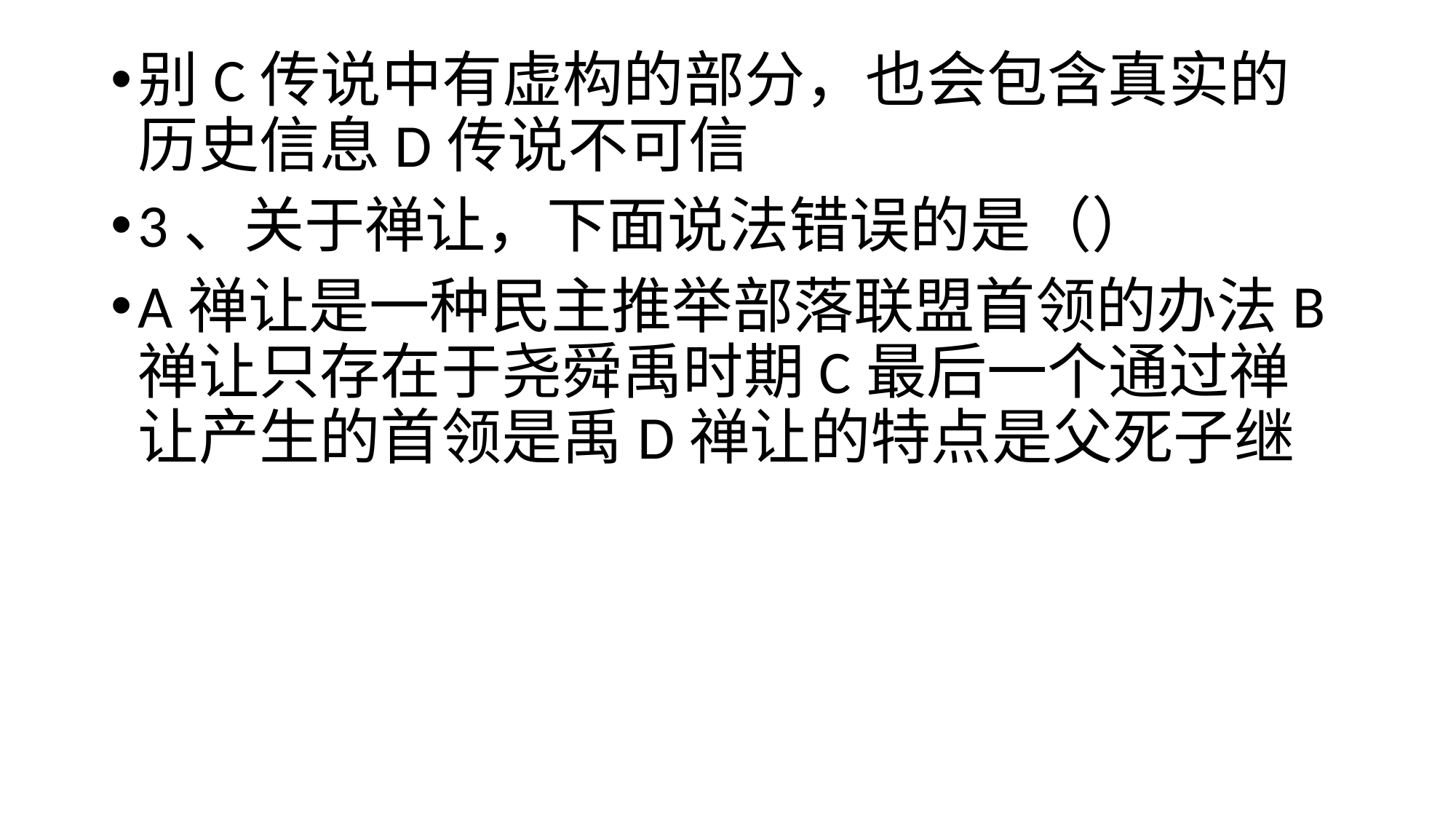

#
别C传说中有虚构的部分，也会包含真实的历史信息D传说不可信
3、关于禅让，下面说法错误的是（）
A禅让是一种民主推举部落联盟首领的办法B禅让只存在于尧舜禹时期C最后一个通过禅让产生的首领是禹D禅让的特点是父死子继